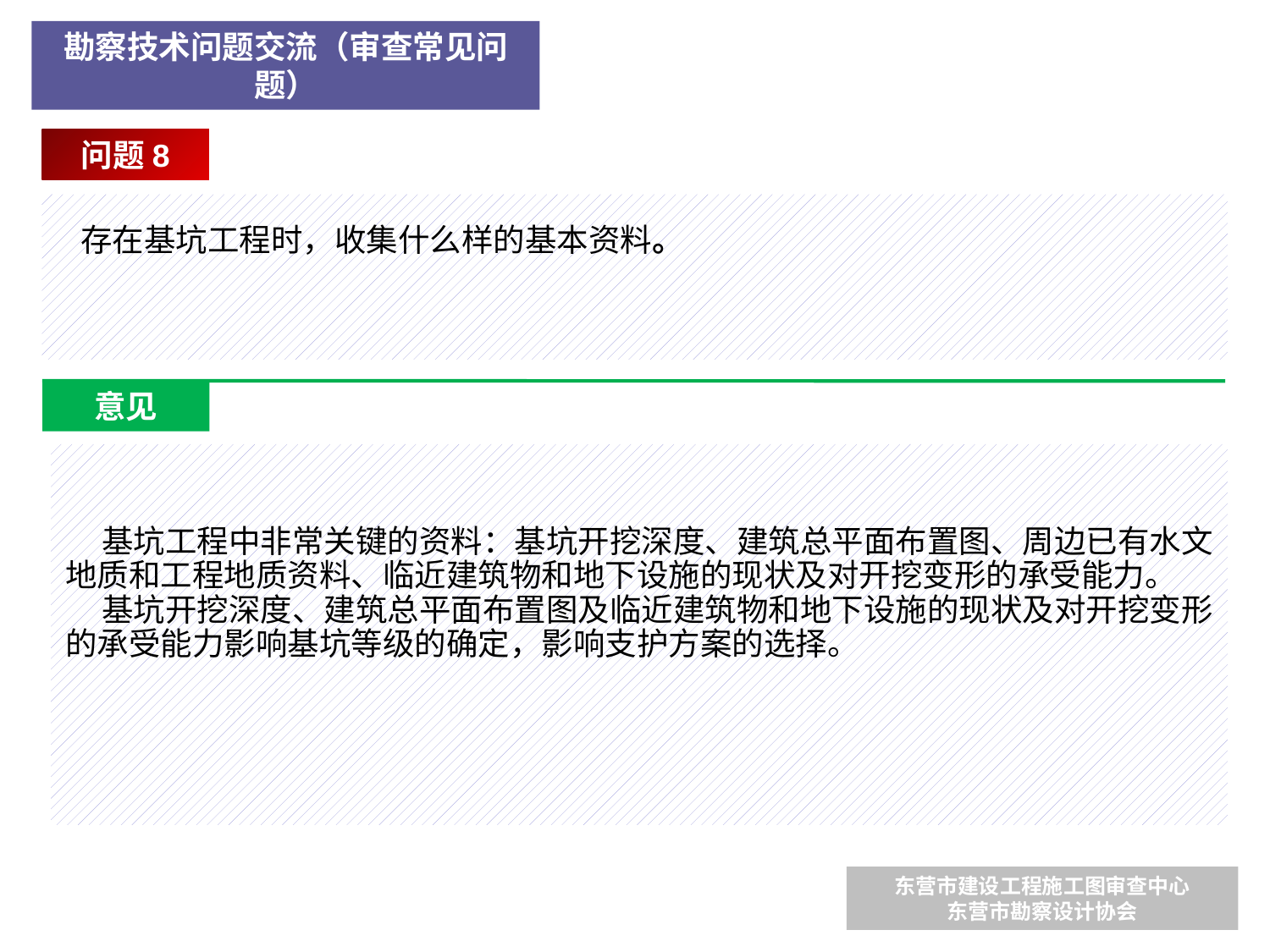

勘察技术问题交流（审查常见问题）
问题8

    存在基坑工程时，收集什么样的基本资料。
意见

    基坑工程中非常关键的资料：基坑开挖深度、建筑总平面布置图、周边已有水文地质和工程地质资料、临近建筑物和地下设施的现状及对开挖变形的承受能力。
    基坑开挖深度、建筑总平面布置图及临近建筑物和地下设施的现状及对开挖变形的承受能力影响基坑等级的确定，影响支护方案的选择。

东营市建设工程施工图审查中心
东营市勘察设计协会